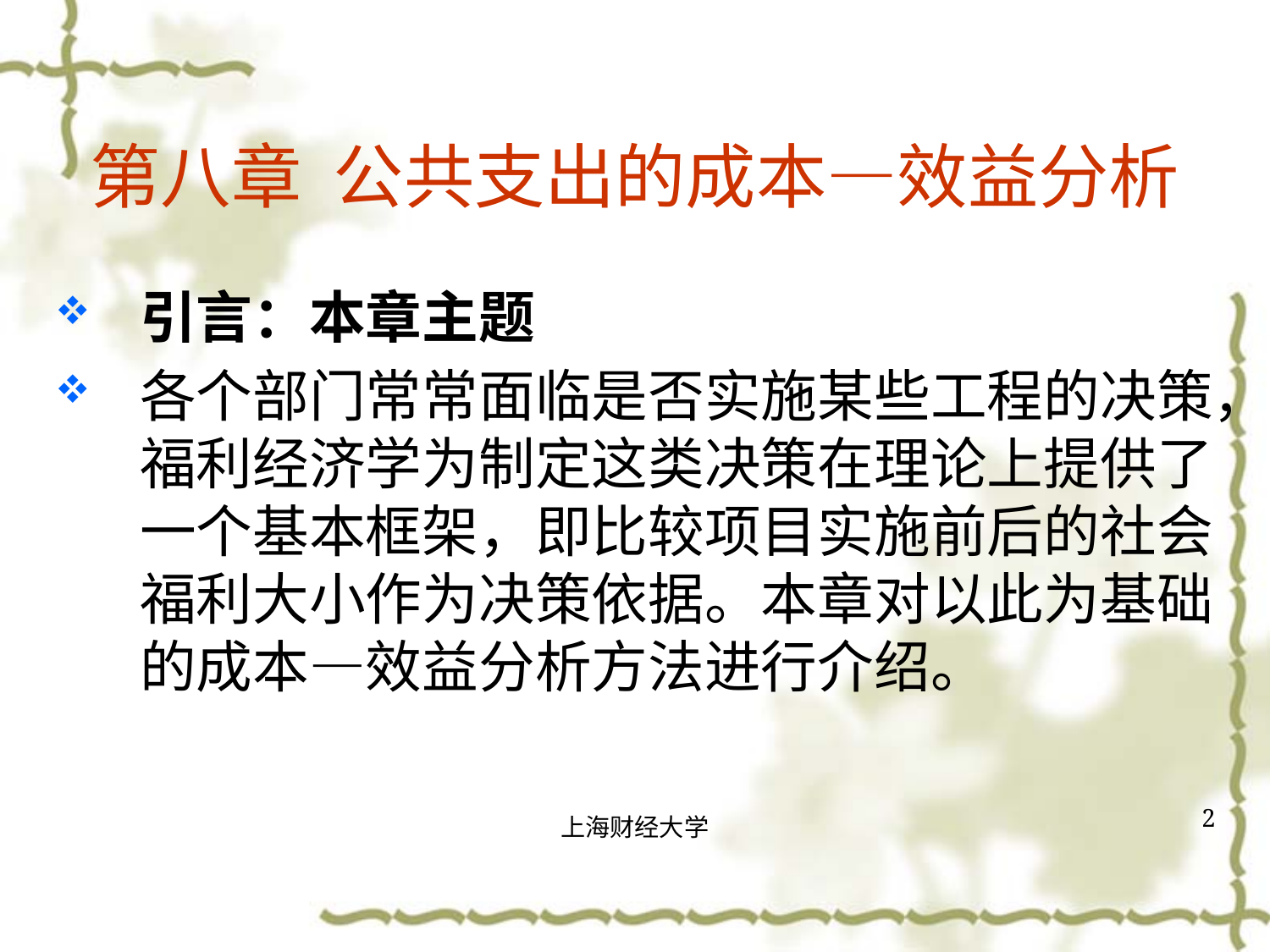

# 第八章  公共支出的成本—效益分析
引言：本章主题
各个部门常常面临是否实施某些工程的决策，福利经济学为制定这类决策在理论上提供了一个基本框架，即比较项目实施前后的社会福利大小作为决策依据。本章对以此为基础的成本—效益分析方法进行介绍。

2
上海财经大学